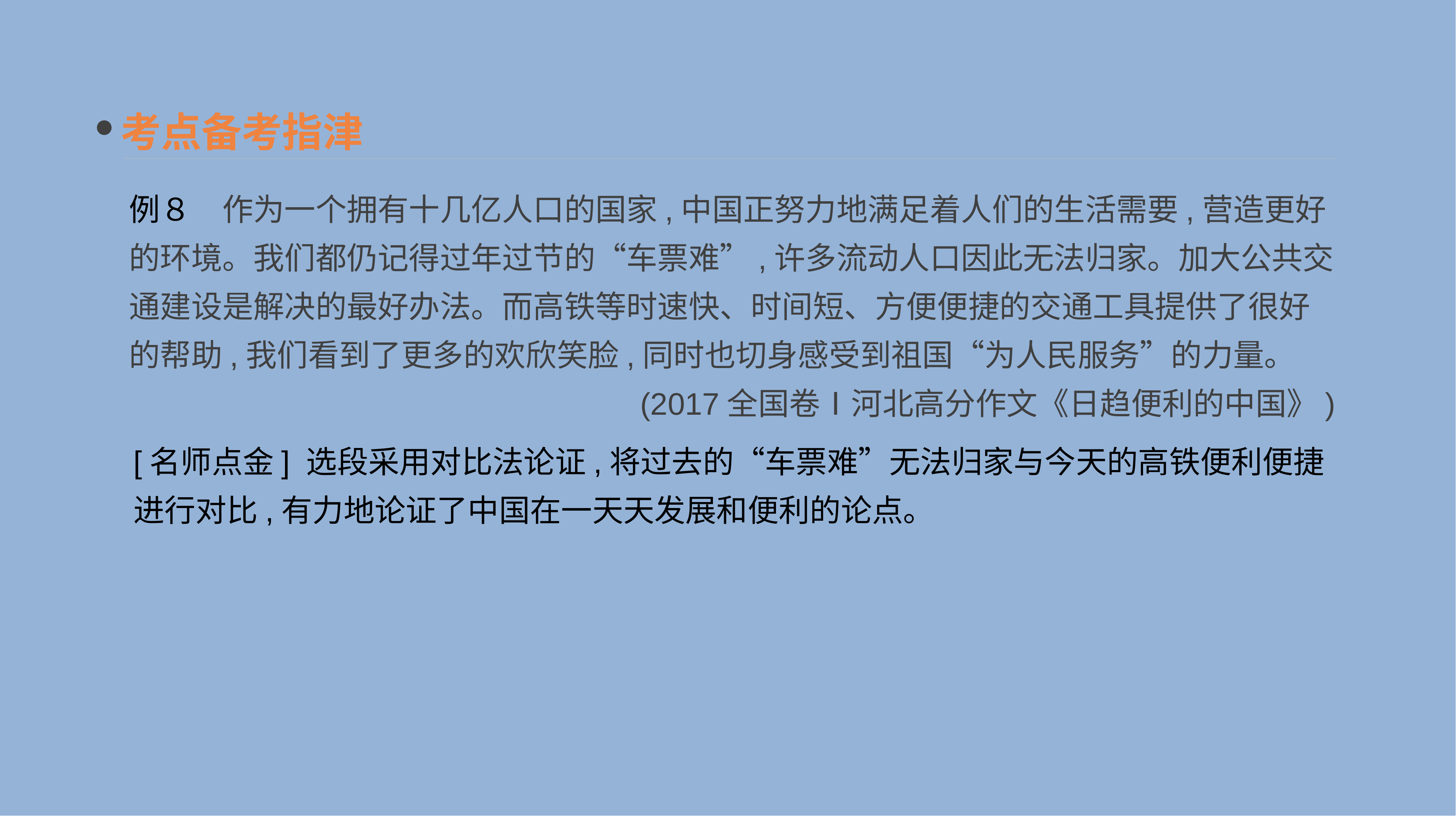

考点备考指津

例８　作为一个拥有十几亿人口的国家,中国正努力地满足着人们的生活需要,营造更好的环境。我们都仍记得过年过节的“车票难”,许多流动人口因此无法归家。加大公共交通建设是解决的最好办法。而高铁等时速快、时间短、方便便捷的交通工具提供了很好的帮助,我们看到了更多的欢欣笑脸,同时也切身感受到祖国“为人民服务”的力量。
(2017全国卷Ⅰ河北高分作文《日趋便利的中国》)
[名师点金] 选段采用对比法论证,将过去的“车票难”无法归家与今天的高铁便利便捷进行对比,有力地论证了中国在一天天发展和便利的论点。